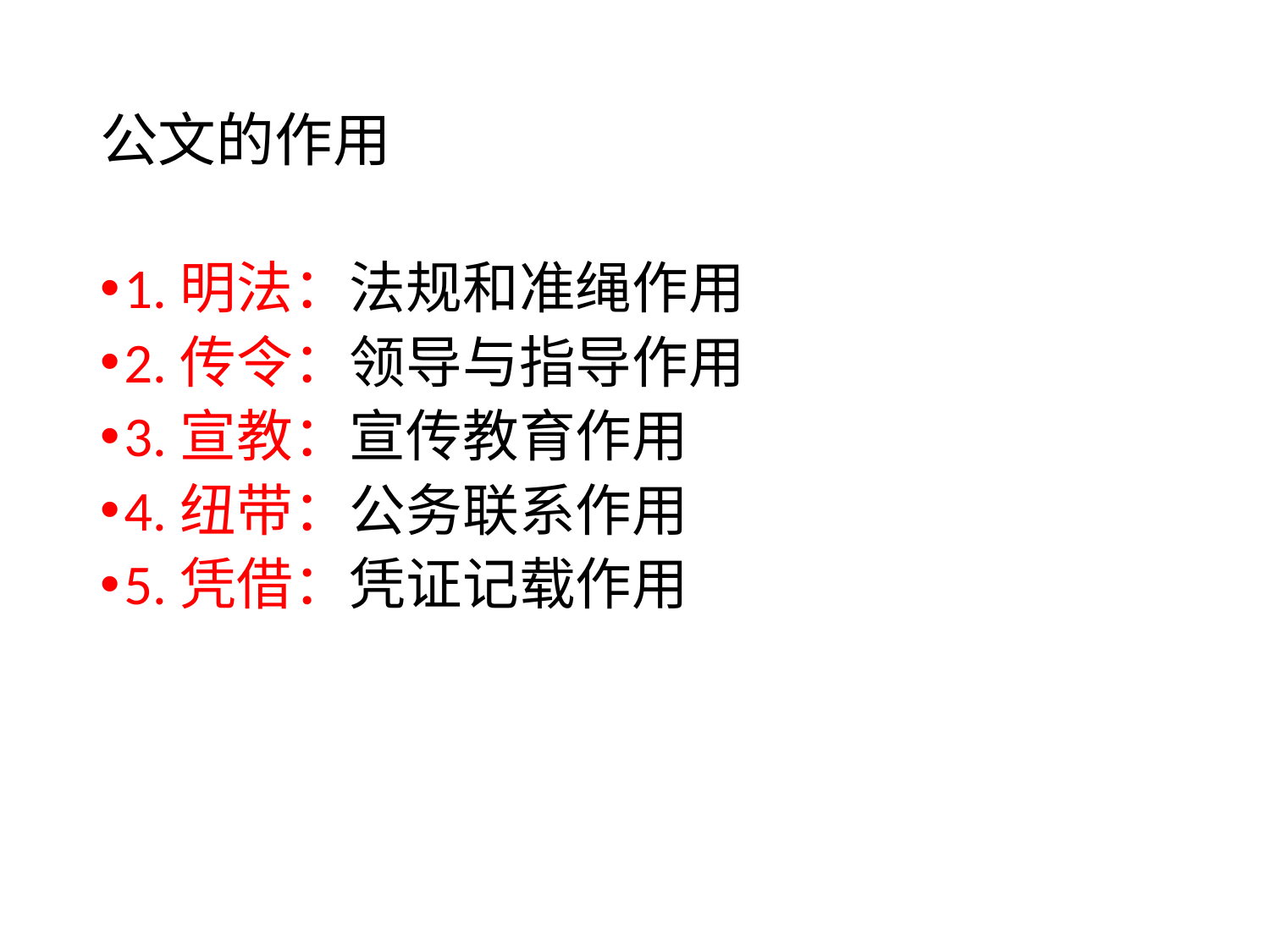

# 公文的作用
1.明法：法规和准绳作用
2.传令：领导与指导作用
3.宣教：宣传教育作用
4.纽带：公务联系作用
5.凭借：凭证记载作用